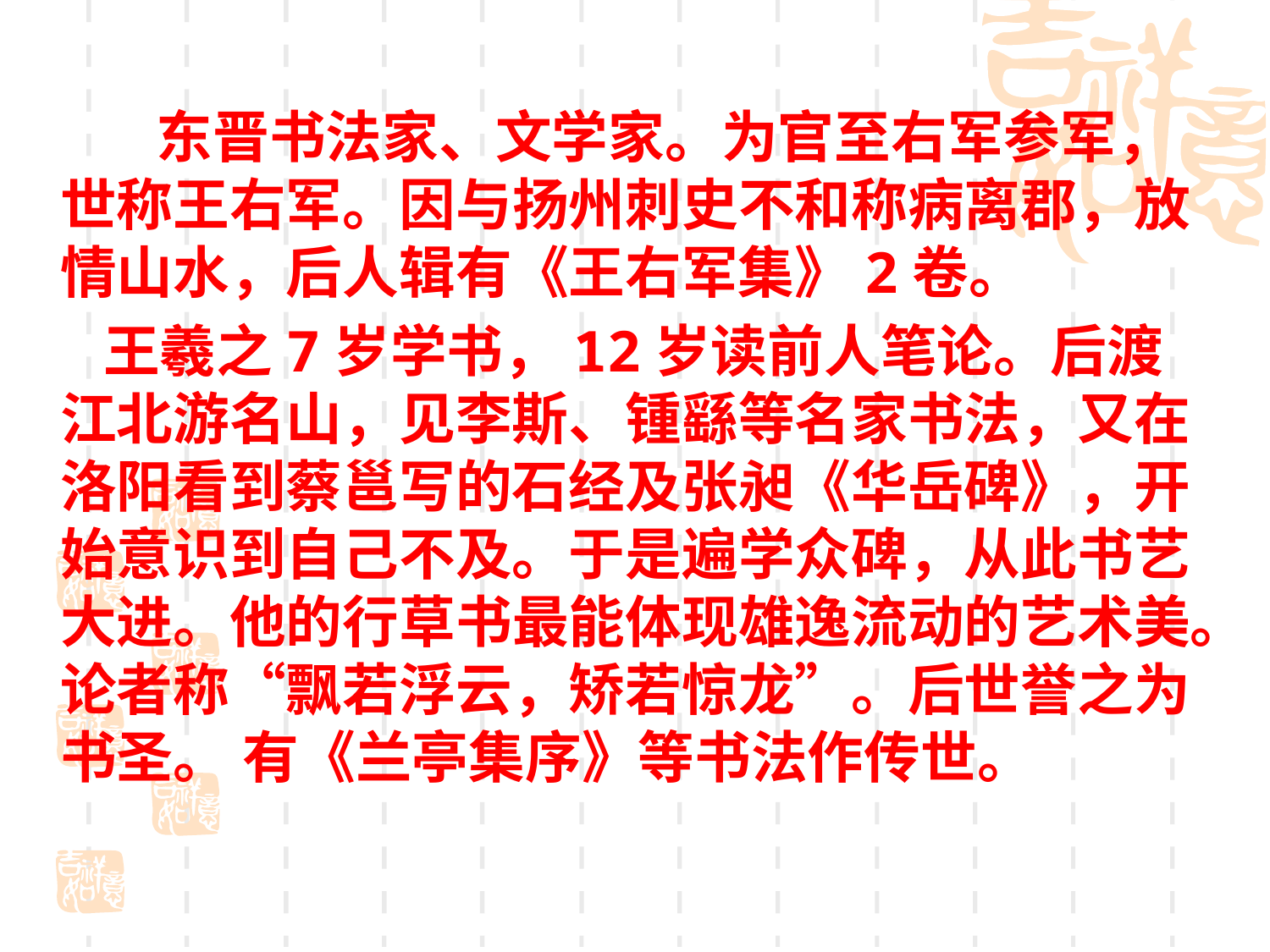

东晋书法家、文学家。为官至右军参军，世称王右军。因与扬州刺史不和称病离郡，放情山水，后人辑有《王右军集》2卷。
      王羲之7岁学书，12岁读前人笔论。后渡江北游名山，见李斯、锺繇等名家书法，又在洛阳看到蔡邕写的石经及张昶《华岳碑》，开始意识到自己不及。于是遍学众碑，从此书艺大进。他的行草书最能体现雄逸流动的艺术美。论者称“飘若浮云，矫若惊龙”。后世誉之为书圣。 有《兰亭集序》等书法作传世。